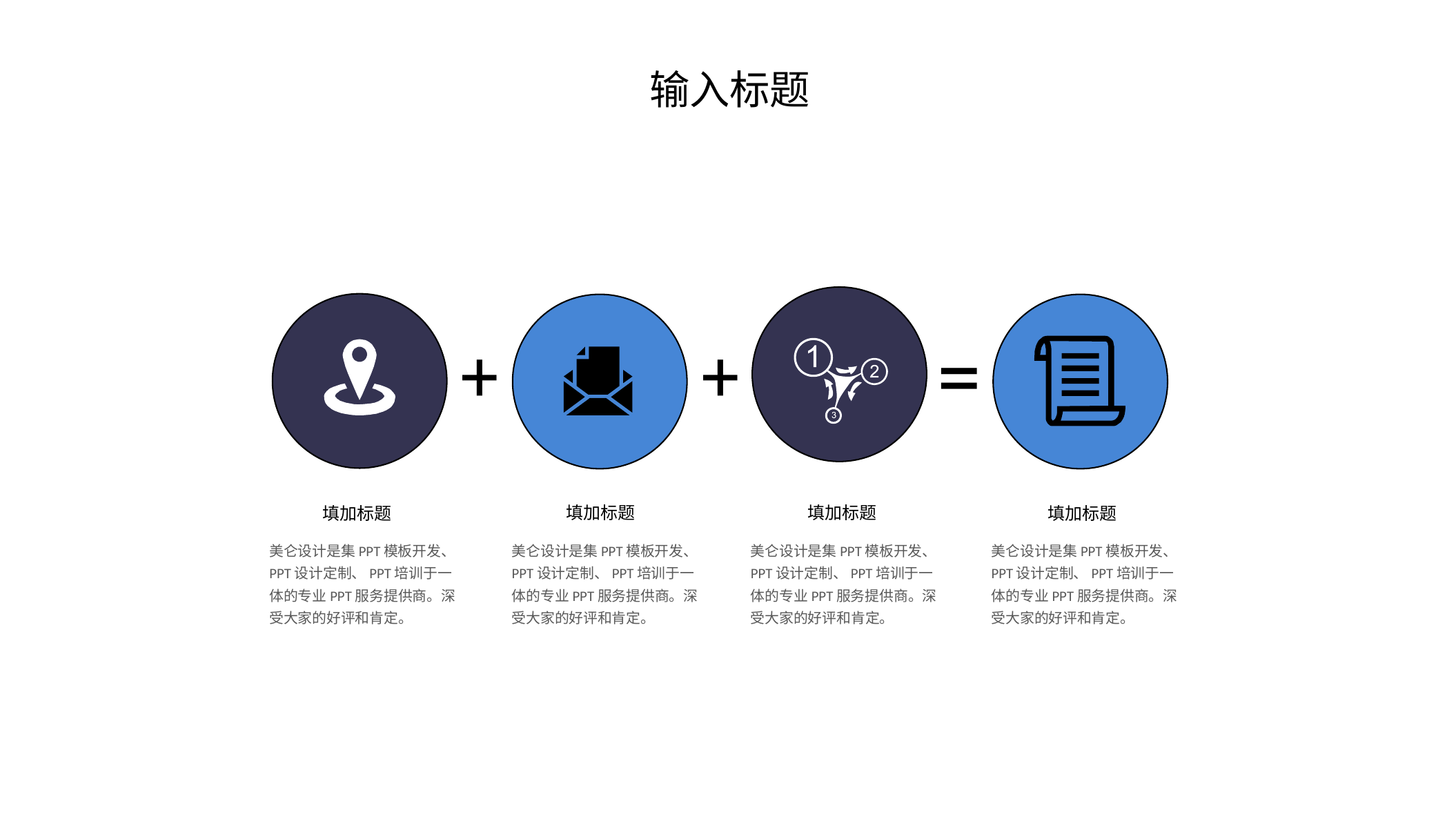

输入标题

+
+
=

填加标题
填加标题
填加标题
填加标题
美仑设计是集PPT模板开发、PPT设计定制、PPT培训于一体的专业PPT服务提供商。深受大家的好评和肯定。
美仑设计是集PPT模板开发、PPT设计定制、PPT培训于一体的专业PPT服务提供商。深受大家的好评和肯定。
美仑设计是集PPT模板开发、PPT设计定制、PPT培训于一体的专业PPT服务提供商。深受大家的好评和肯定。
美仑设计是集PPT模板开发、PPT设计定制、PPT培训于一体的专业PPT服务提供商。深受大家的好评和肯定。